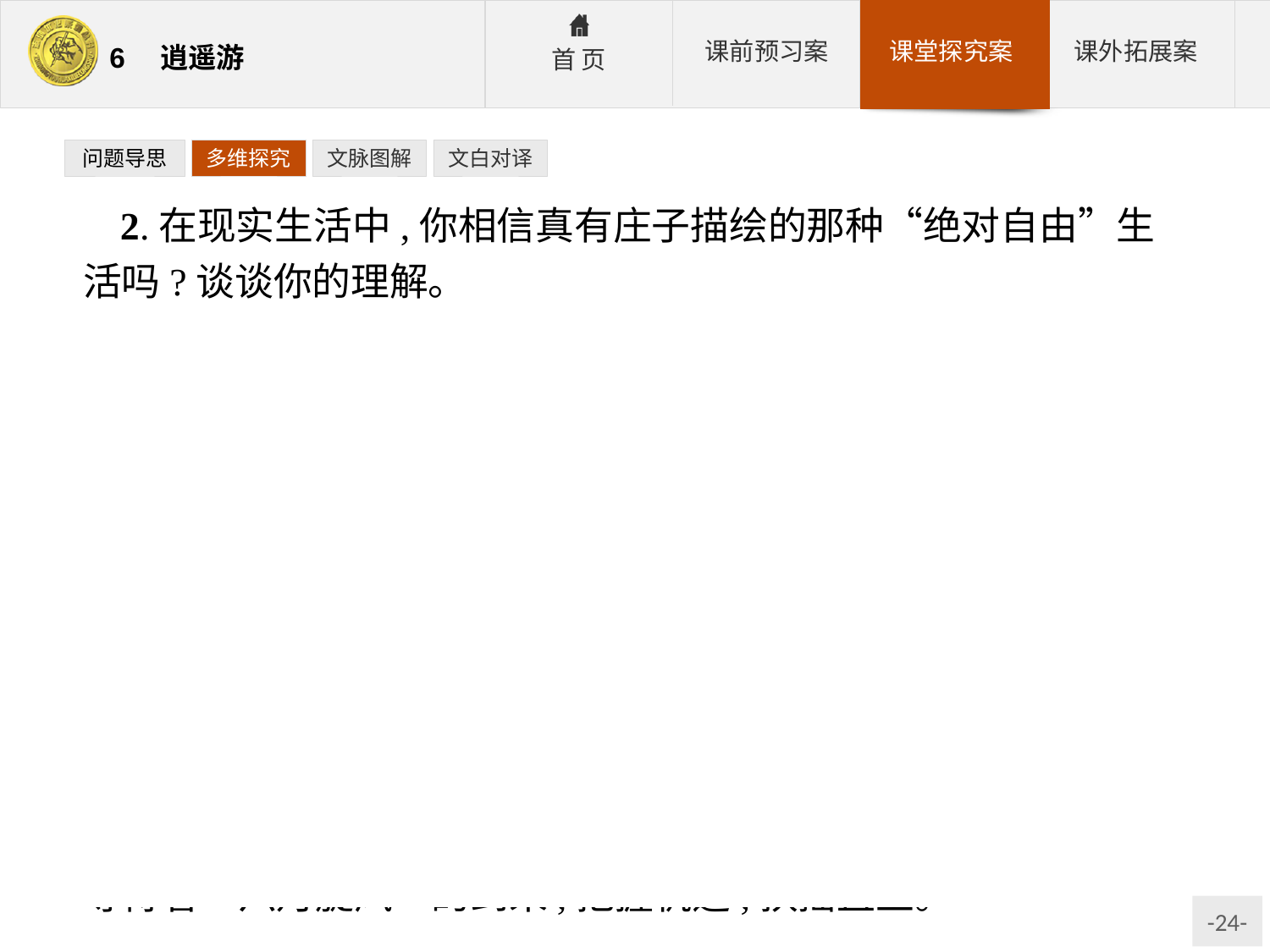

问题导思
多维探究
文脉图解
文白对译
2.在现实生活中,你相信真有庄子描绘的那种“绝对自由”生活吗?谈谈你的理解。
提示:要结合庄子生活的时代和庄子的思想理解,绝对的自由是不存在的,对绝对自由的追求却可以让人的灵魂更高洁。
参考答案:①庄子的这种思想是因“心为形役”而产生的,是对超现实的精神上的绝对自由的追求。庄子对人的精神的肯定是正确的,但想借精神上的绝对自由来逃避现实则是唯心的。
②现实生活中这种自我超脱的绝对自由是不存在的,只能是一种主观幻想。我们应该抛弃绝对逍遥的想法,勇敢面对生活,接受挑战,创造未来。
③绝对的自由是不存在的,任何事物都“有所待”,其实“待”可以是“依靠、依赖”,也可以理解为“等待”,我们也要等待着“六月旋风”的到来,把握机遇,扶摇直上。